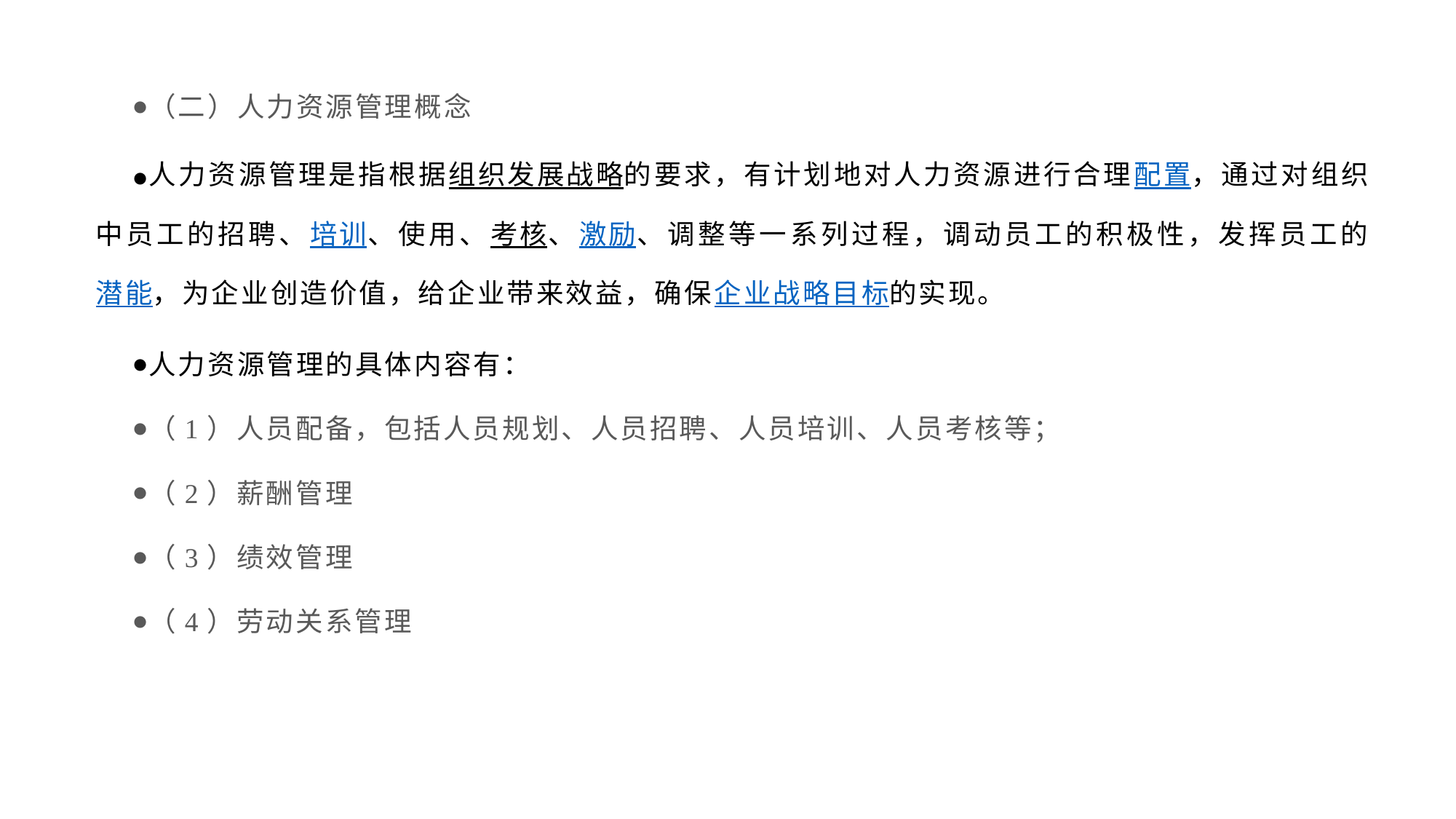

（二）人力资源管理概念
人力资源管理是指根据组织发展战略的要求，有计划地对人力资源进行合理配置，通过对组织中员工的招聘、培训、使用、考核、激励、调整等一系列过程，调动员工的积极性，发挥员工的潜能，为企业创造价值，给企业带来效益，确保企业战略目标的实现。
人力资源管理的具体内容有：
（1）人员配备，包括人员规划、人员招聘、人员培训、人员考核等；
（2）薪酬管理
（3）绩效管理
（4）劳动关系管理

3